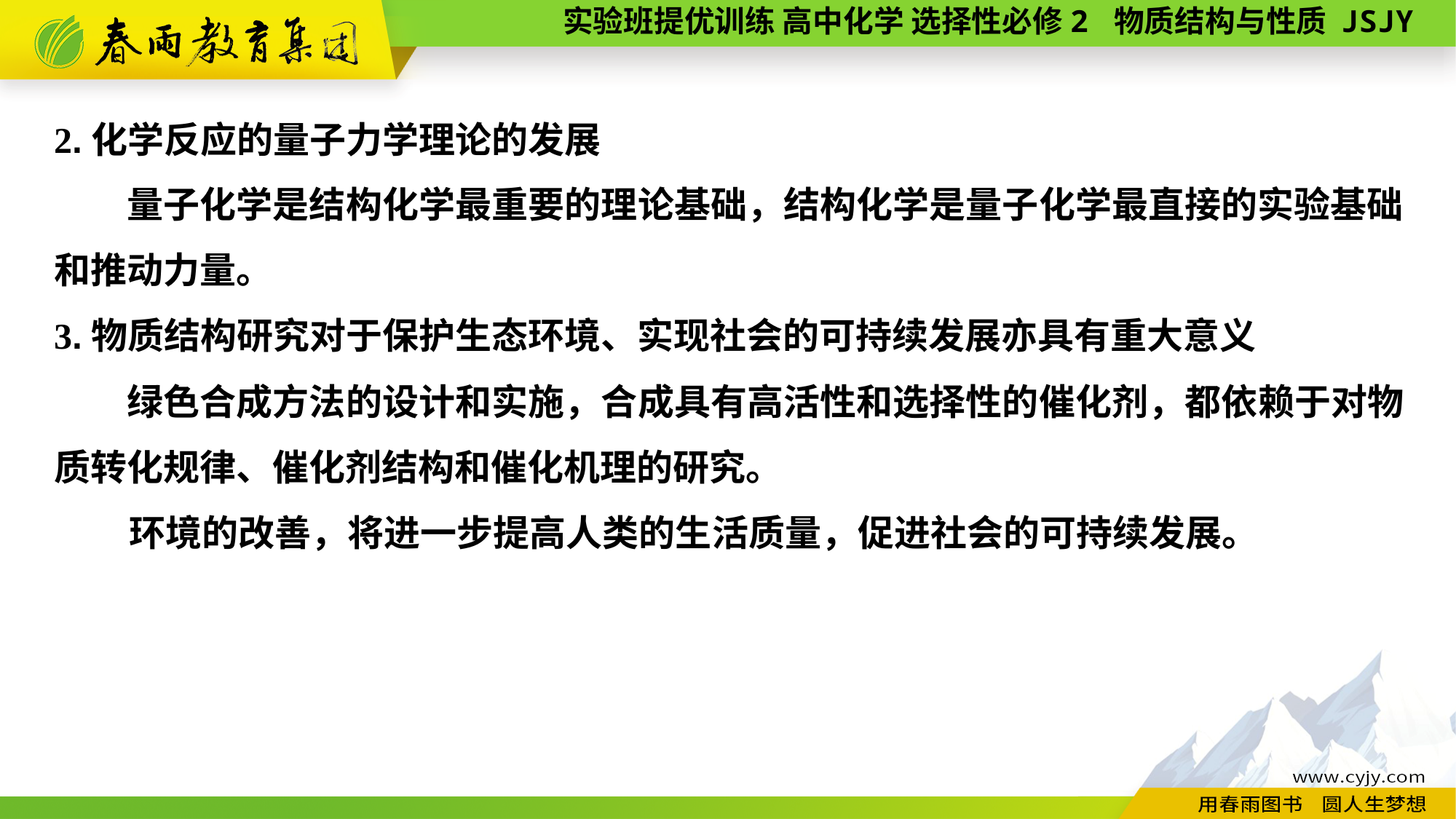

2.化学反应的量子力学理论的发展
量子化学是结构化学最重要的理论基础，结构化学是量子化学最直接的实验基础和推动力量。
3.物质结构研究对于保护生态环境、实现社会的可持续发展亦具有重大意义
绿色合成方法的设计和实施，合成具有高活性和选择性的催化剂，都依赖于对物质转化规律、催化剂结构和催化机理的研究。
环境的改善，将进一步提高人类的生活质量，促进社会的可持续发展。